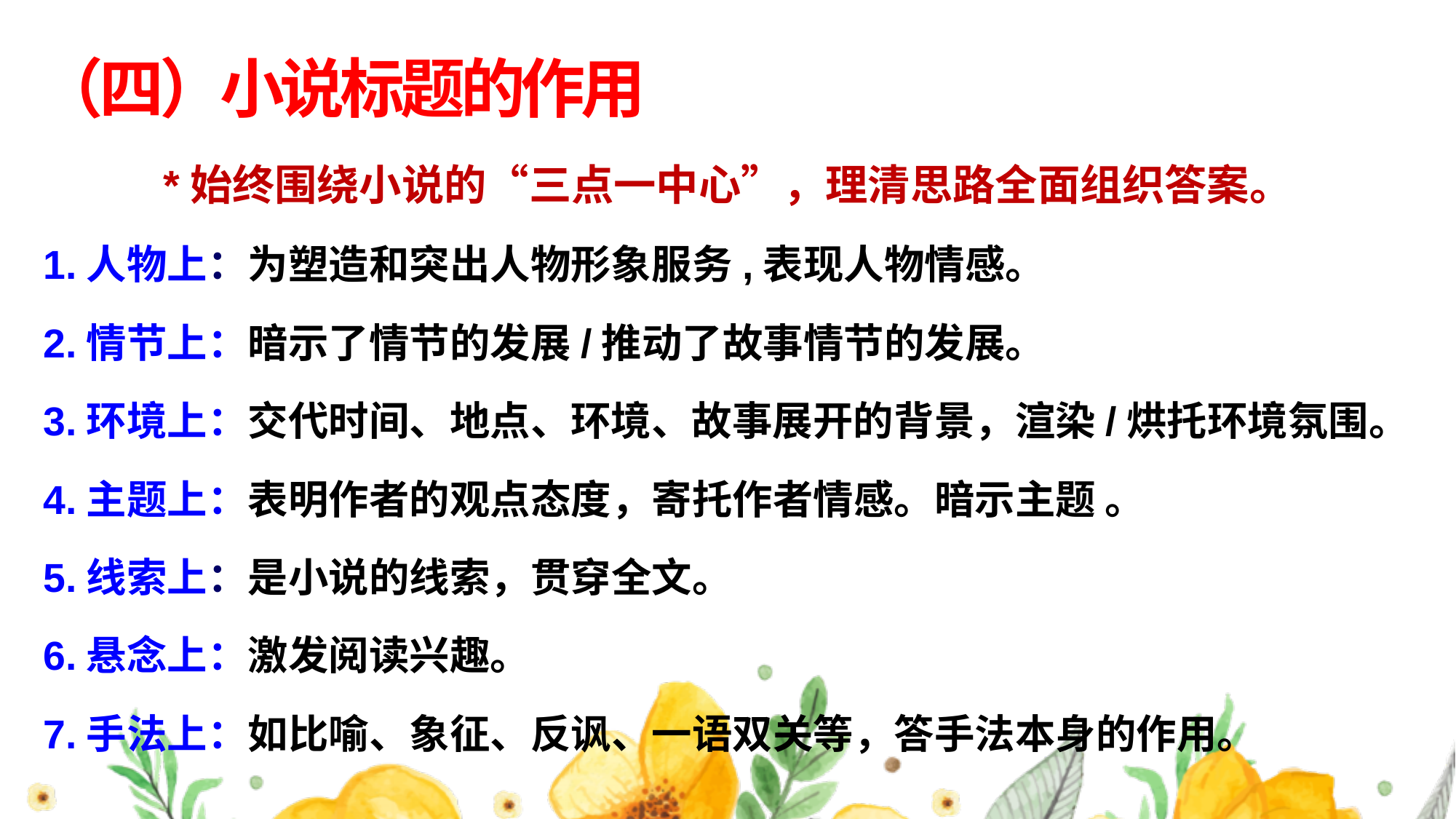

（四）小说标题的作用
*始终围绕小说的“三点一中心”，理清思路全面组织答案。
1.人物上：为塑造和突出人物形象服务,表现人物情感。
2.情节上：暗示了情节的发展/推动了故事情节的发展。
3.环境上：交代时间、地点、环境、故事展开的背景，渲染/烘托环境氛围。
4.主题上：表明作者的观点态度，寄托作者情感。暗示主题 。
5.线索上：是小说的线索，贯穿全文。
6.悬念上：激发阅读兴趣。
7.手法上：如比喻、象征、反讽、一语双关等，答手法本身的作用。